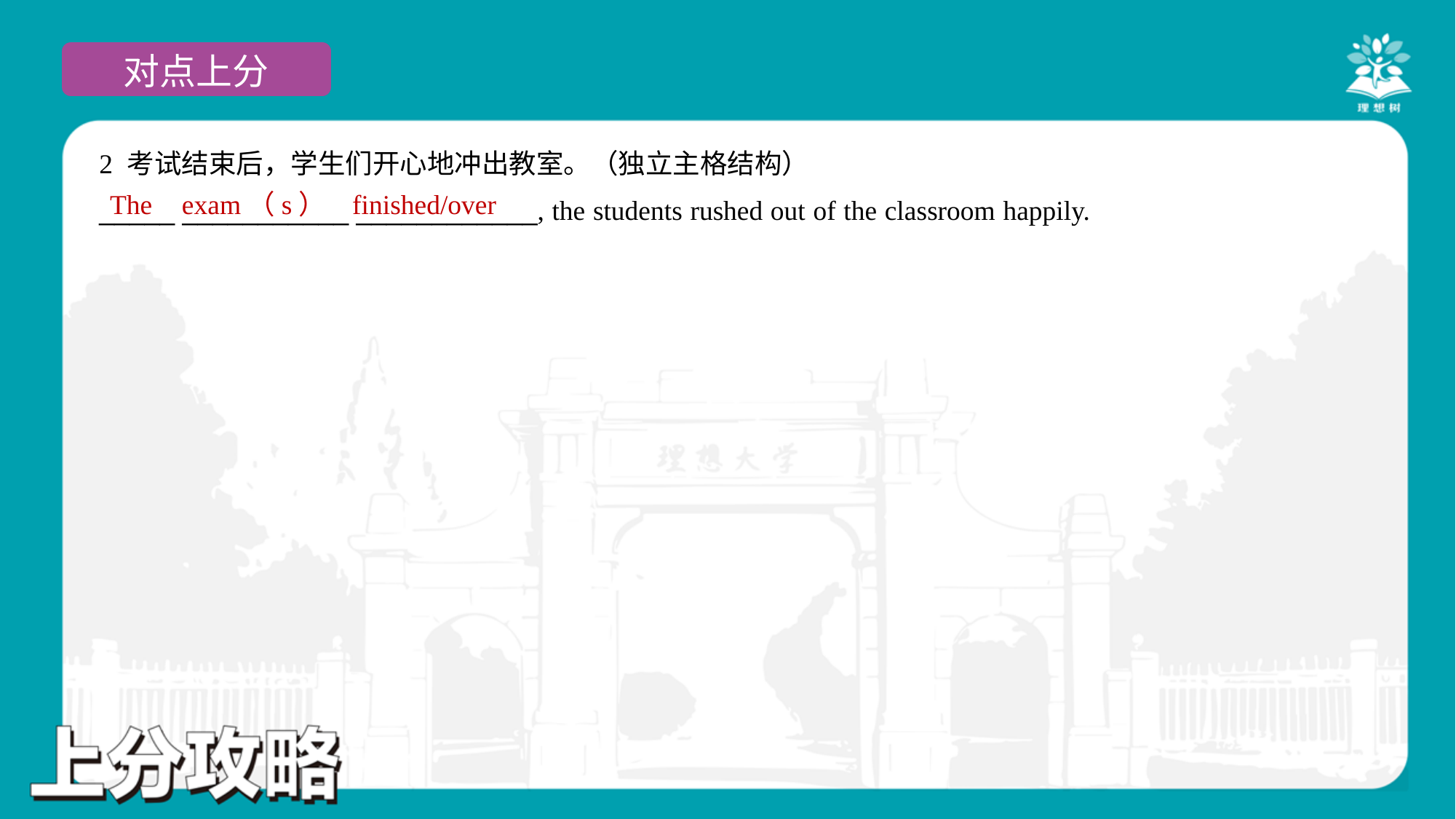

2 考试结束后，学生们开心地冲出教室。（独立主格结构）
_____ ___________ ____________, the students rushed out of the classroom happily.
The
exam（s）
finished/over